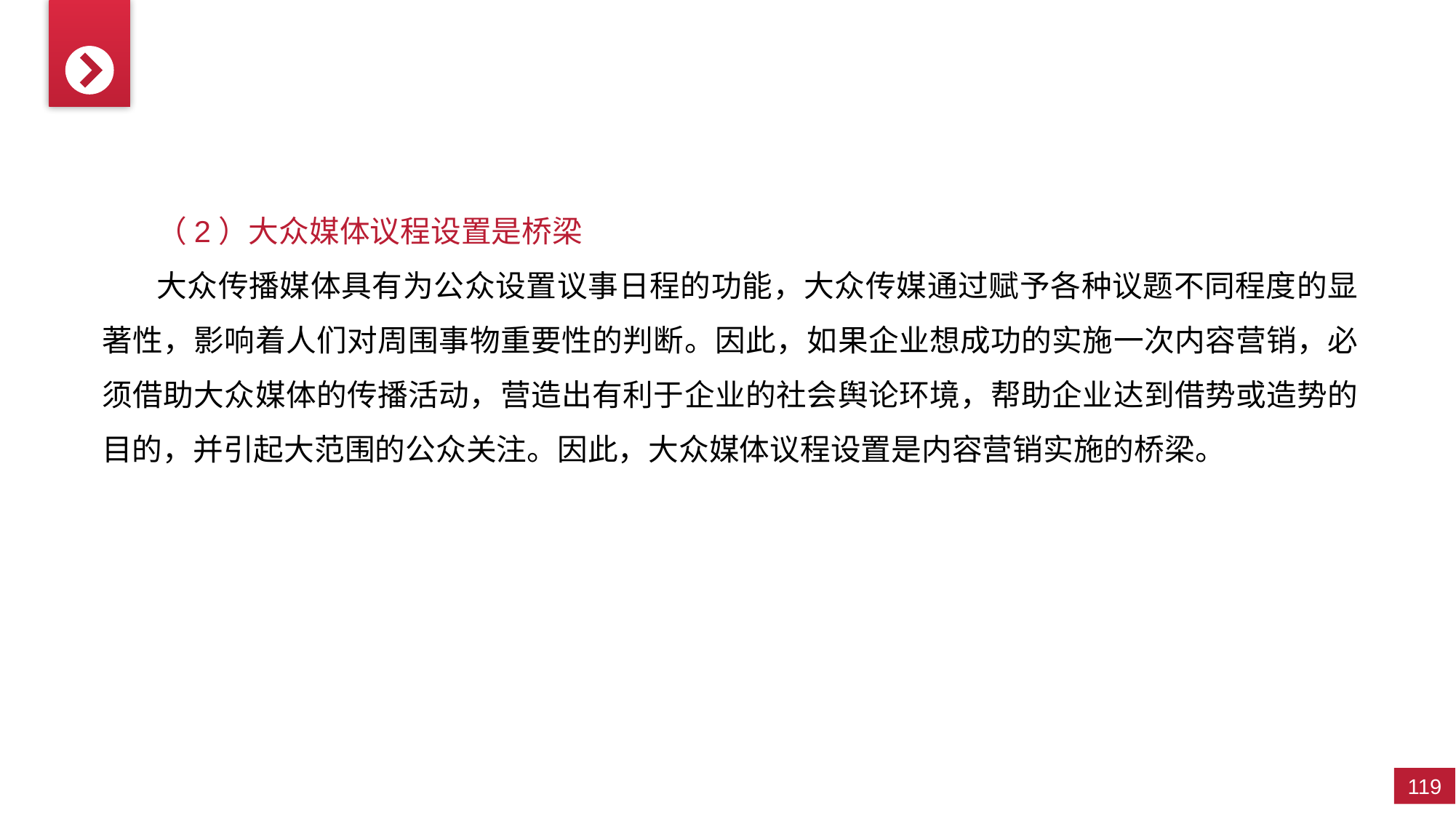

（2）大众媒体议程设置是桥梁
大众传播媒体具有为公众设置议事日程的功能，大众传媒通过赋予各种议题不同程度的显著性，影响着人们对周围事物重要性的判断。因此，如果企业想成功的实施一次内容营销，必须借助大众媒体的传播活动，营造出有利于企业的社会舆论环境，帮助企业达到借势或造势的目的，并引起大范围的公众关注。因此，大众媒体议程设置是内容营销实施的桥梁。